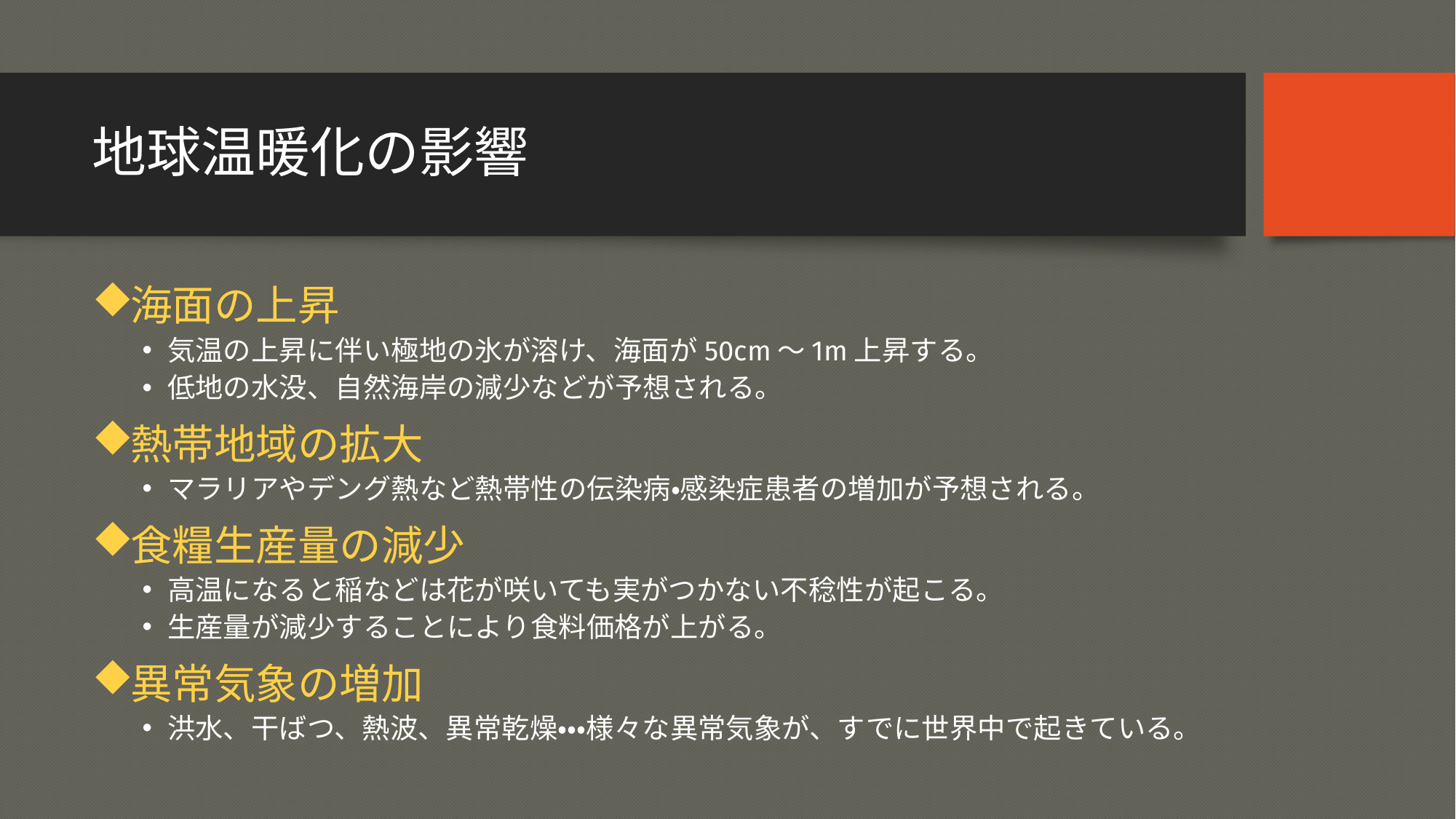

# 地球温暖化の影響
海面の上昇
気温の上昇に伴い極地の氷が溶け、海面が50cm～1m上昇する。
低地の水没、自然海岸の減少などが予想される。
熱帯地域の拡大
マラリアやデング熱など熱帯性の伝染病・感染症患者の増加が予想される。
食糧生産量の減少
高温になると稲などは花が咲いても実がつかない不稔性が起こる。
生産量が減少することにより食料価格が上がる。
異常気象の増加
洪水、干ばつ、熱波、異常乾燥・・・様々な異常気象が、すでに世界中で起きている。